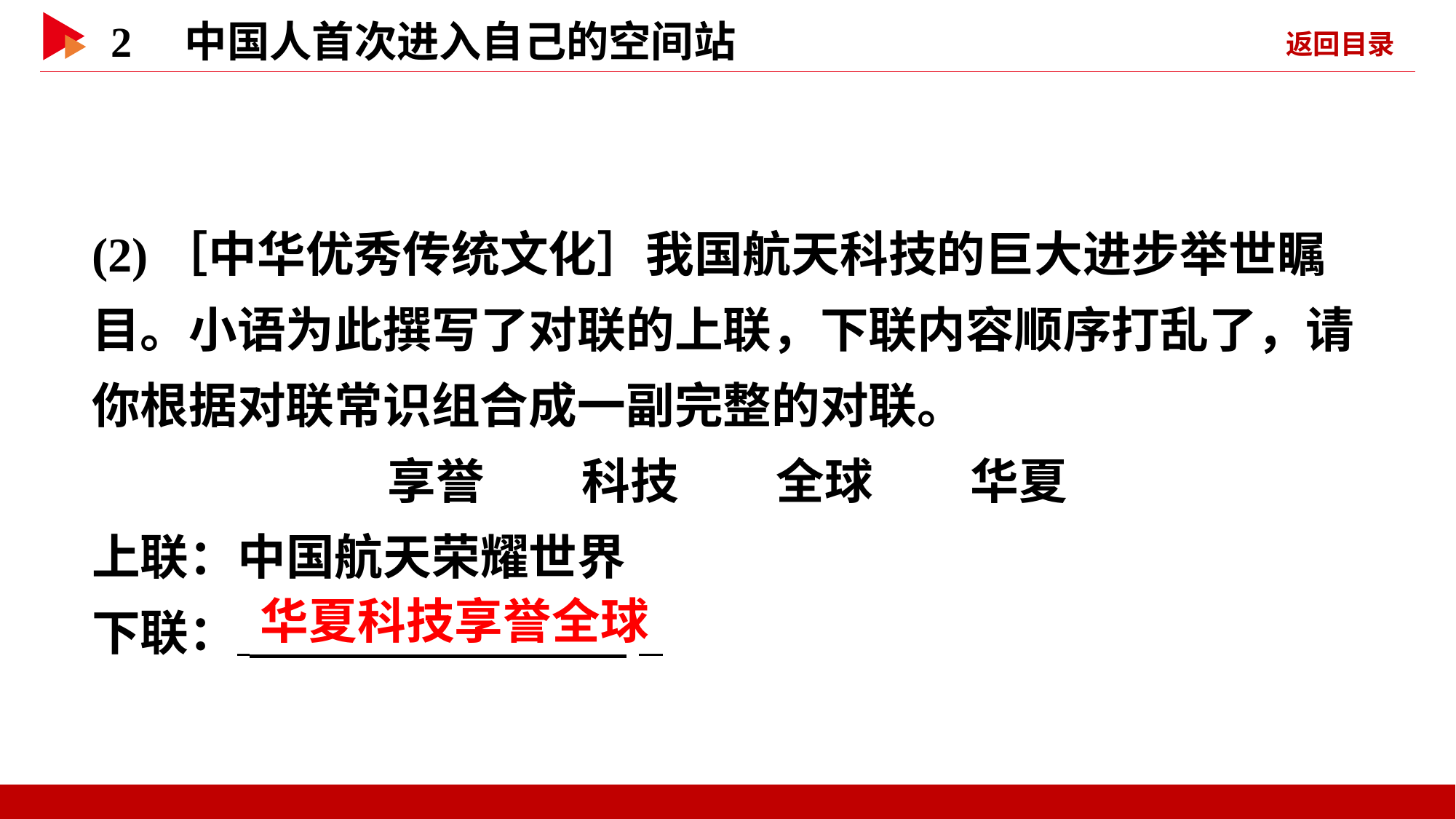

(2)［中华优秀传统文化］我国航天科技的巨大进步举世瞩目。小语为此撰写了对联的上联，下联内容顺序打乱了，请你根据对联常识组合成一副完整的对联。
享誉　　科技　　全球　　华夏
上联：中国航天荣耀世界
下联：                                   _
 华夏科技享誉全球